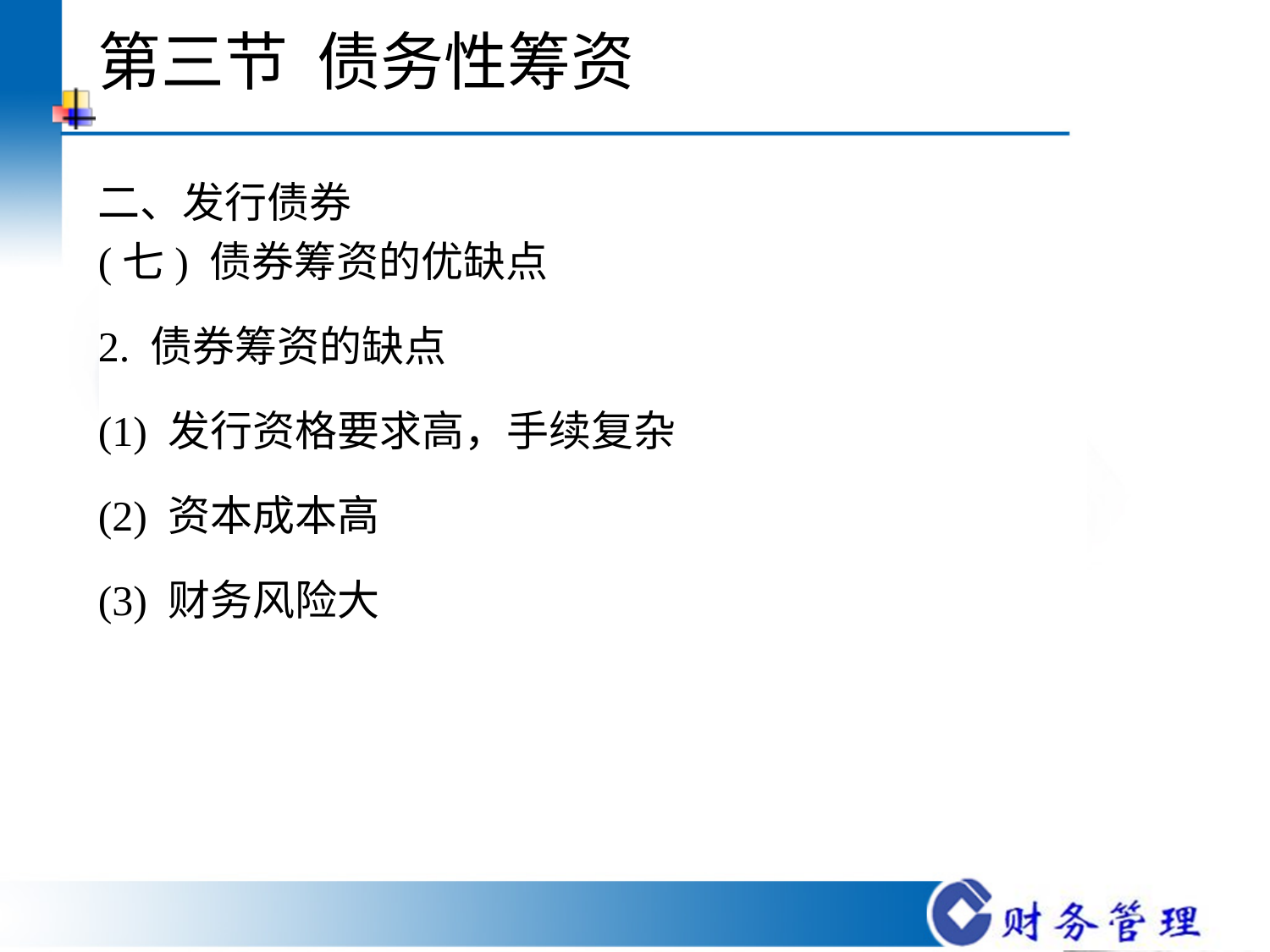

# 第三节  债务性筹资
二、发行债券
(七) 债券筹资的优缺点
2. 债券筹资的缺点
(1) 发行资格要求高，手续复杂
(2) 资本成本高
(3) 财务风险大
42